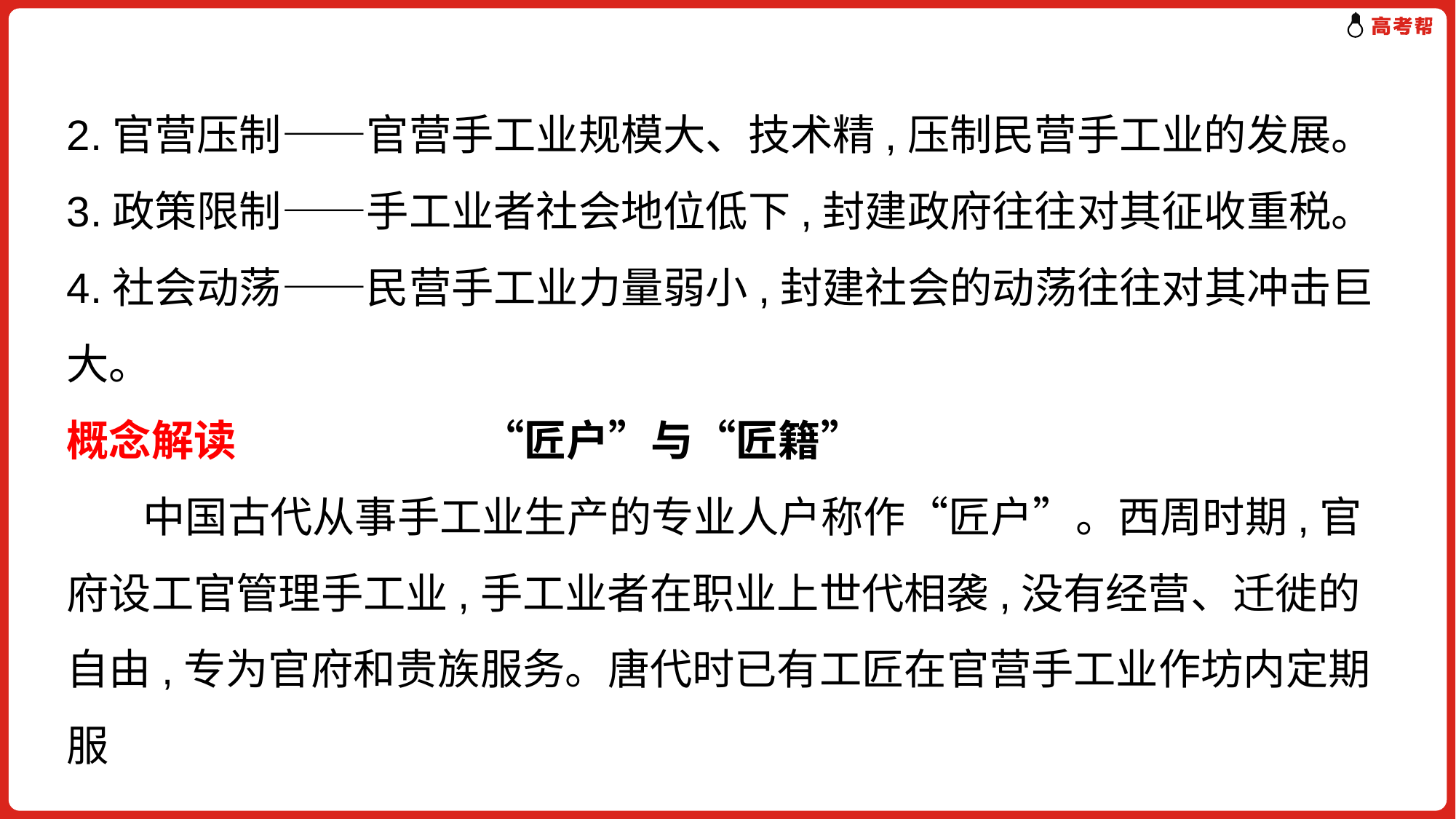

2.官营压制——官营手工业规模大、技术精,压制民营手工业的发展。
3.政策限制——手工业者社会地位低下,封建政府往往对其征收重税。
4.社会动荡——民营手工业力量弱小,封建社会的动荡往往对其冲击巨大。
概念解读　　                 “匠户”与“匠籍”
       中国古代从事手工业生产的专业人户称作“匠户”。西周时期,官府设工官管理手工业,手工业者在职业上世代相袭,没有经营、迁徙的自由,专为官府和贵族服务。唐代时已有工匠在官营手工业作坊内定期服